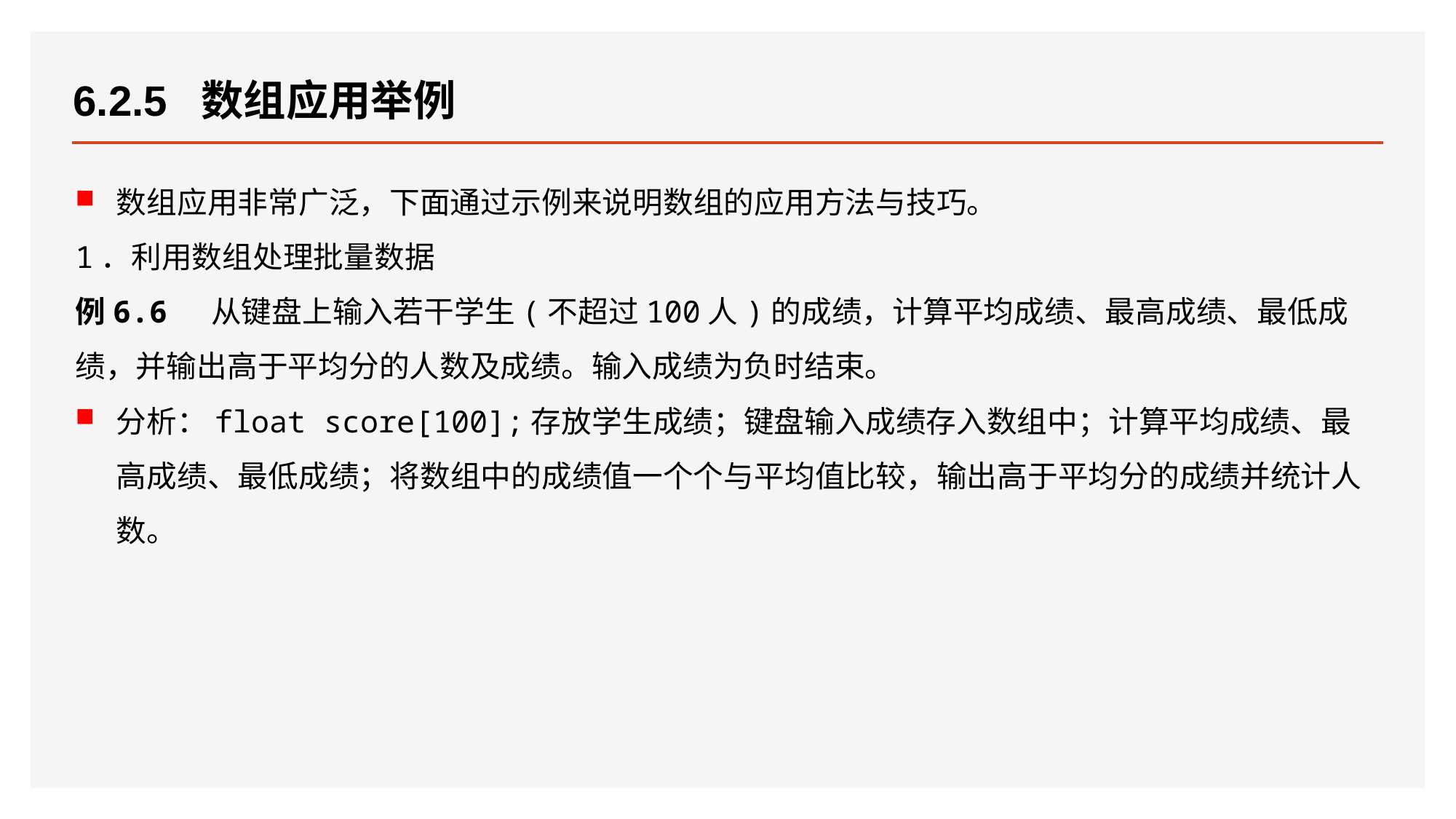

# 6.2.5  数组应用举例
数组应用非常广泛，下面通过示例来说明数组的应用方法与技巧。
1．利用数组处理批量数据
例6.6  从键盘上输入若干学生(不超过100人)的成绩，计算平均成绩、最高成绩、最低成绩，并输出高于平均分的人数及成绩。输入成绩为负时结束。
分析：float score[100];存放学生成绩；键盘输入成绩存入数组中；计算平均成绩、最高成绩、最低成绩；将数组中的成绩值一个个与平均值比较，输出高于平均分的成绩并统计人数。